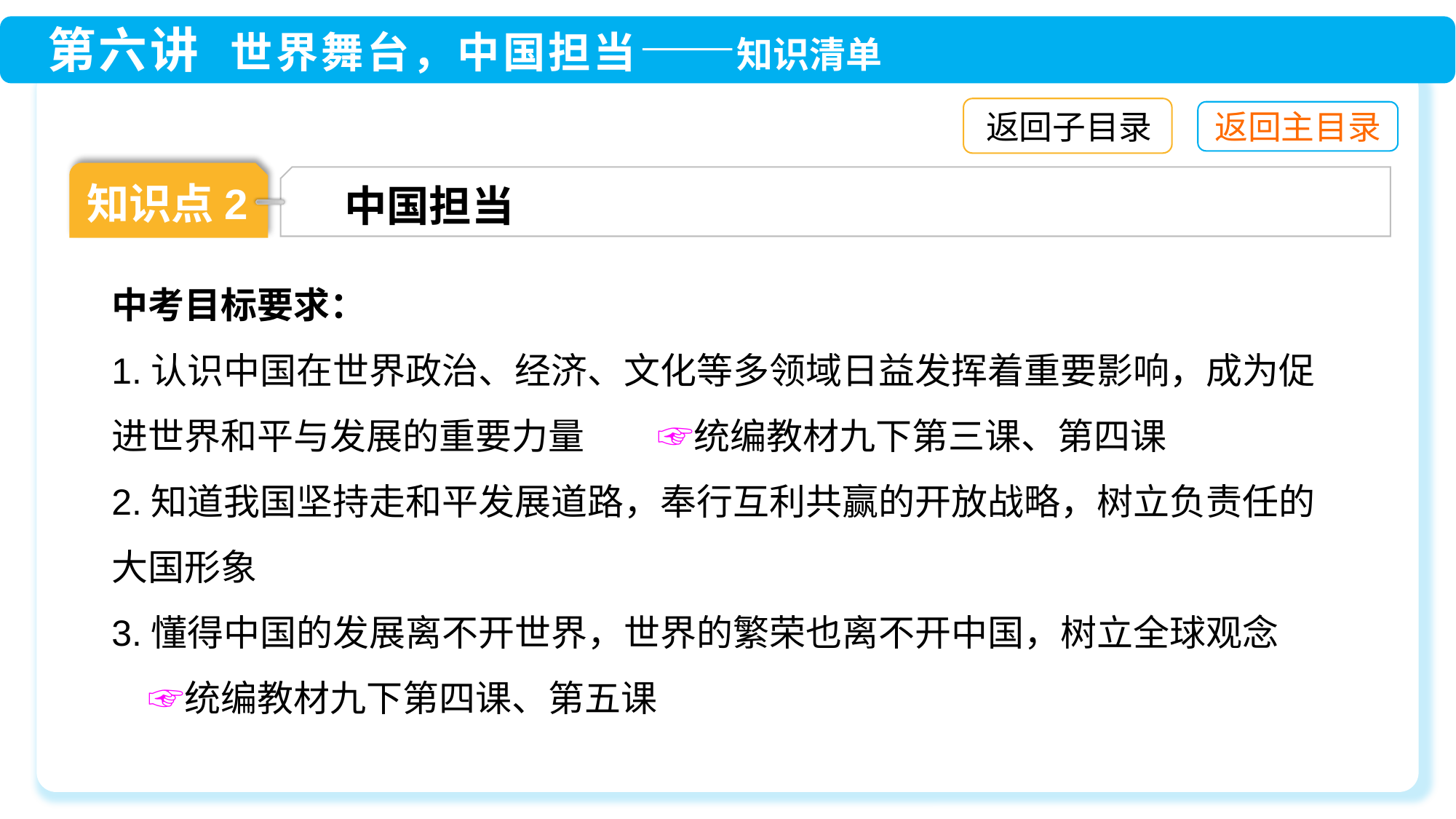

返回子目录
知识点2
中国担当

中考目标要求：
1.认识中国在世界政治、经济、文化等多领域日益发挥着重要影响，成为促进世界和平与发展的重要力量　　☞统编教材九下第三课、第四课
2.知道我国坚持走和平发展道路，奉行互利共赢的开放战略，树立负责任的大国形象
3.懂得中国的发展离不开世界，世界的繁荣也离不开中国，树立全球观念　　☞统编教材九下第四课、第五课